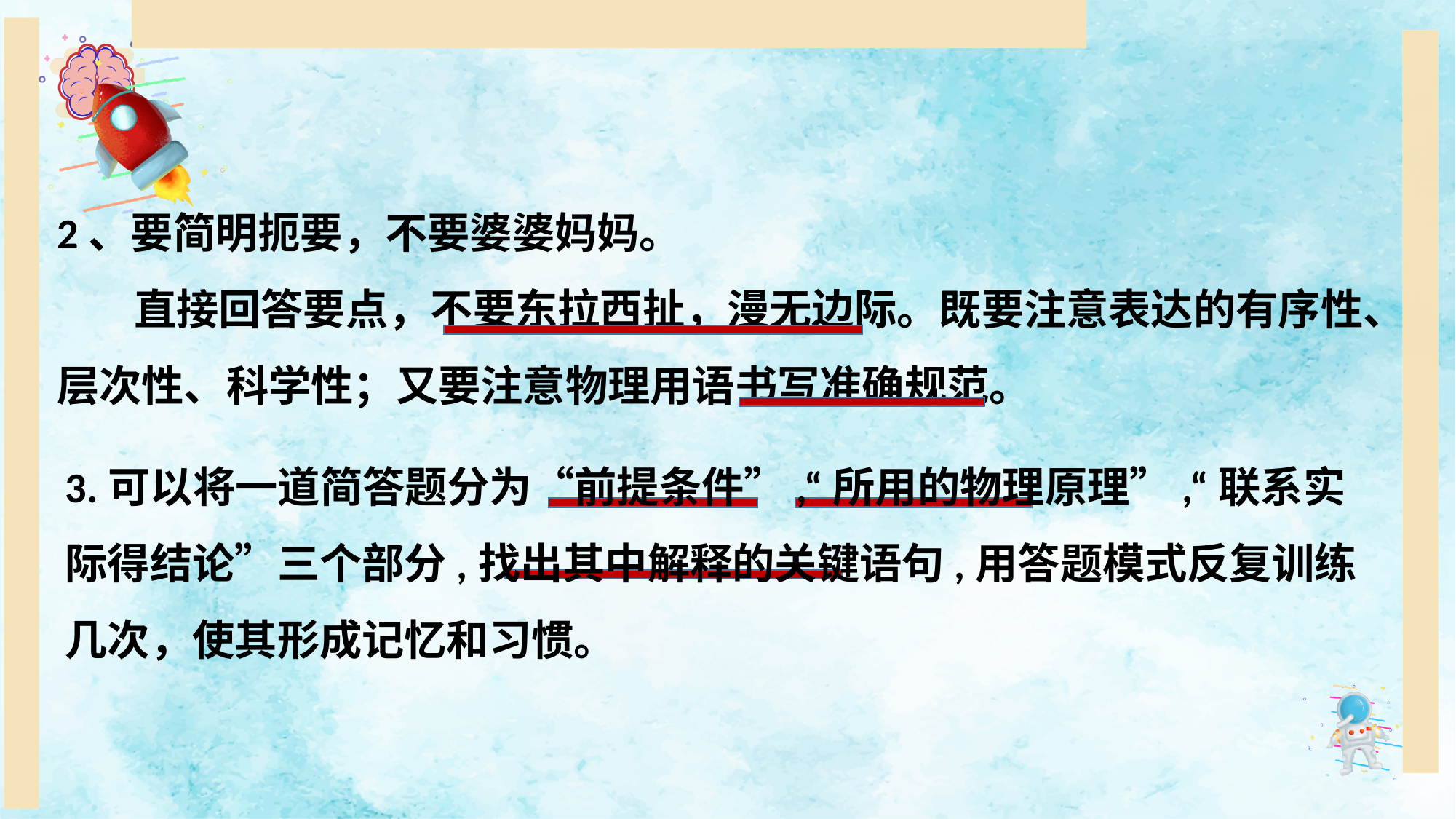

2、要简明扼要，不要婆婆妈妈。
        直接回答要点，不要东拉西扯，漫无边际。既要注意表达的有序性、层次性、科学性；又要注意物理用语书写准确规范。

3.可以将一道简答题分为“前提条件”,“所用的物理原理”,“联系实际得结论”三个部分,找出其中解释的关键语句,用答题模式反复训练几次，使其形成记忆和习惯。